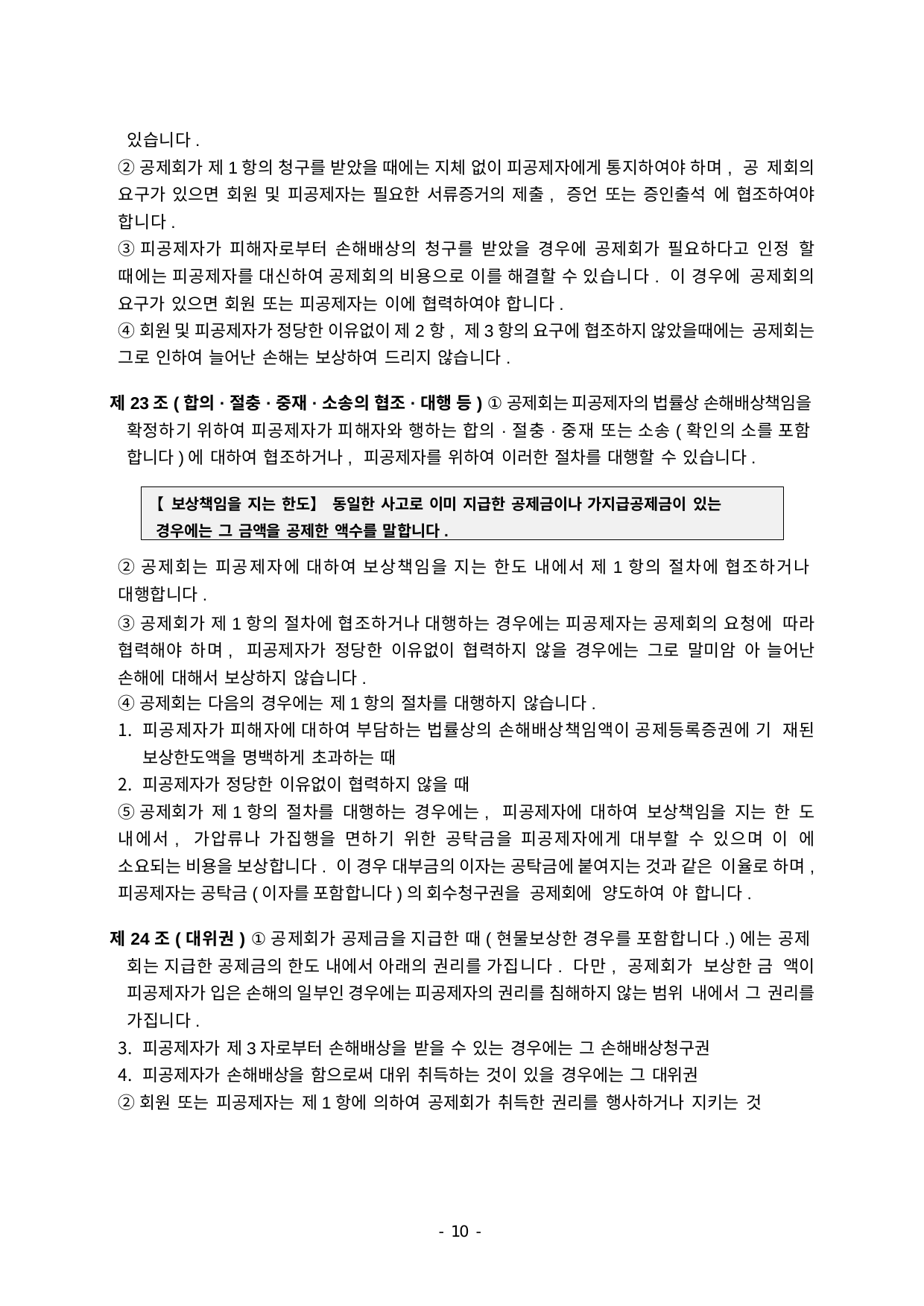

있습니다.
②공제회가 제1항의 청구를 받았을 때에는 지체 없이 피공제자에게 통지하여야 하며, 공  제회의 요구가 있으면 회원 및 피공제자는 필요한 서류증거의 제출, 증언 또는 증인출석  에 협조하여야 합니다.
③피공제자가 피해자로부터 손해배상의 청구를 받았을 경우에 공제회가 필요하다고 인정  할 때에는 피공제자를 대신하여 공제회의 비용으로 이를 해결할 수 있습니다. 이 경우에  공제회의 요구가 있으면 회원 또는 피공제자는 이에 협력하여야 합니다.
④회원 및 피공제자가 정당한 이유없이 제2항, 제3항의 요구에 협조하지 않았을때에는  공제회는 그로 인하여 늘어난 손해는 보상하여 드리지 않습니다.

제23조(합의·절충·중재·소송의 협조·대행 등) ①공제회는 피공제자의 법률상 손해배상책임을  확정하기 위하여 피공제자가 피해자와 행하는 합의·절충·중재 또는 소송(확인의 소를 포함  합니다)에 대하여 협조하거나, 피공제자를 위하여 이러한 절차를 대행할 수 있습니다.
【보상책임을 지는 한도】동일한 사고로 이미 지급한 공제금이나 가지급공제금이  있는 경우에는 그 금액을 공제한 액수를 말합니다.
②공제회는 피공제자에 대하여 보상책임을 지는 한도 내에서 제1항의 절차에 협조하거나  대행합니다.
③공제회가 제1항의 절차에 협조하거나 대행하는 경우에는 피공제자는 공제회의 요청에  따라 협력해야 하며, 피공제자가 정당한 이유없이 협력하지 않을 경우에는 그로 말미암  아 늘어난 손해에 대해서 보상하지 않습니다.
④공제회는 다음의 경우에는 제1항의 절차를 대행하지 않습니다.
피공제자가 피해자에 대하여 부담하는 법률상의 손해배상책임액이 공제등록증권에 기  재된 보상한도액을 명백하게 초과하는 때
피공제자가 정당한 이유없이 협력하지 않을 때
⑤공제회가 제1항의 절차를 대행하는 경우에는, 피공제자에 대하여 보상책임을 지는 한  도 내에서, 가압류나 가집행을 면하기 위한 공탁금을 피공제자에게 대부할 수 있으며 이  에 소요되는 비용을 보상합니다. 이 경우 대부금의 이자는 공탁금에 붙여지는 것과 같은  이율로 하며, 피공제자는 공탁금(이자를 포함합니다)의 회수청구권을 공제회에 양도하여  야 합니다.

제24조(대위권) ①공제회가 공제금을 지급한 때(현물보상한 경우를 포함합니다.)에는 공제  회는 지급한 공제금의 한도 내에서 아래의 권리를 가집니다. 다만, 공제회가 보상한 금  액이 피공제자가 입은 손해의 일부인 경우에는 피공제자의 권리를 침해하지 않는 범위  내에서 그 권리를 가집니다.
피공제자가 제3자로부터 손해배상을 받을 수 있는 경우에는 그 손해배상청구권
피공제자가 손해배상을 함으로써 대위 취득하는 것이 있을 경우에는 그 대위권
②회원 또는 피공제자는 제1항에 의하여 공제회가 취득한 권리를 행사하거나 지키는 것
- 10 -